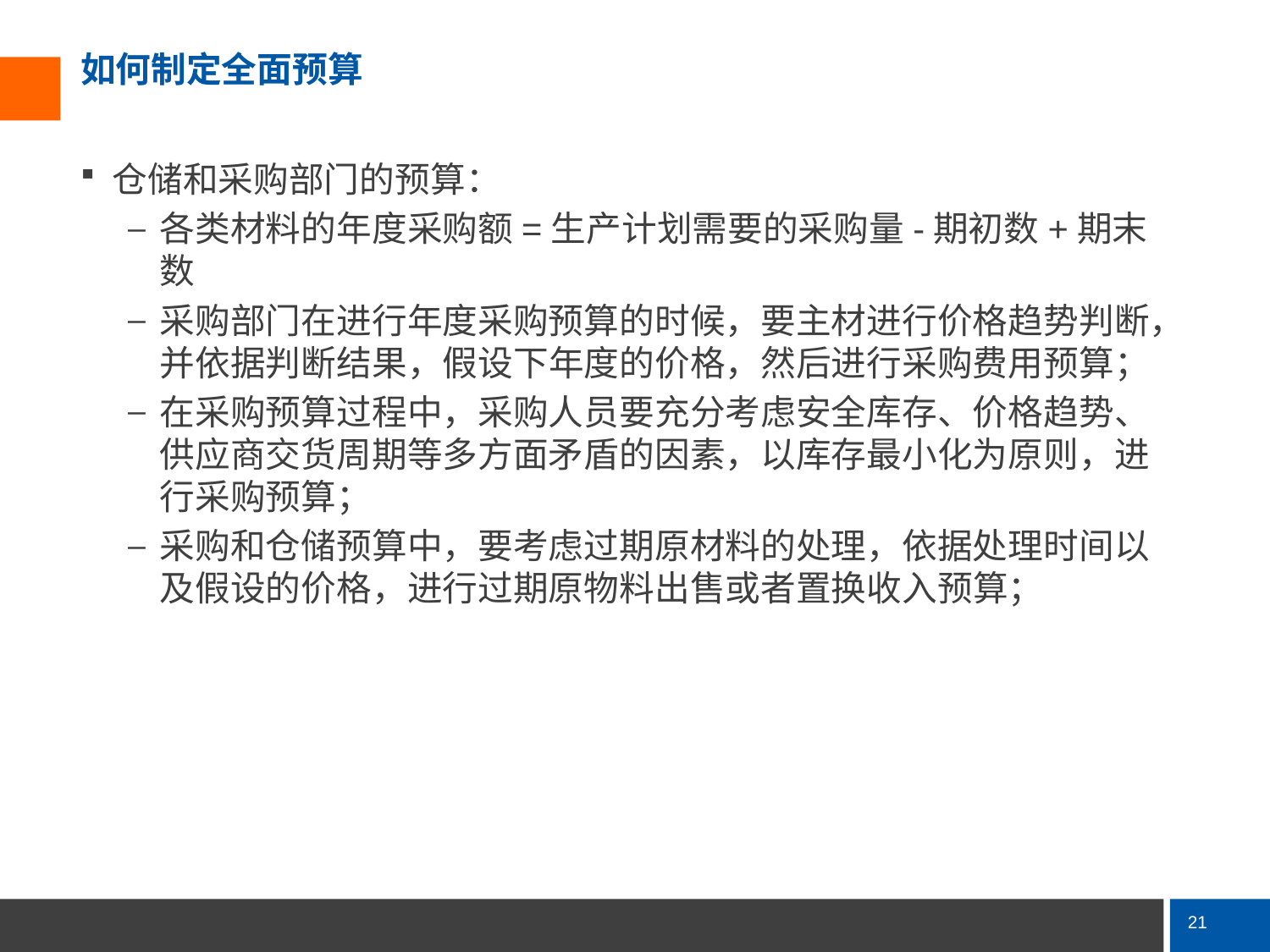

# 如何制定全面预算
仓储和采购部门的预算：
各类材料的年度采购额=生产计划需要的采购量-期初数+期末数
采购部门在进行年度采购预算的时候，要主材进行价格趋势判断，并依据判断结果，假设下年度的价格，然后进行采购费用预算；
在采购预算过程中，采购人员要充分考虑安全库存、价格趋势、供应商交货周期等多方面矛盾的因素，以库存最小化为原则，进行采购预算；
采购和仓储预算中，要考虑过期原材料的处理，依据处理时间以及假设的价格，进行过期原物料出售或者置换收入预算；